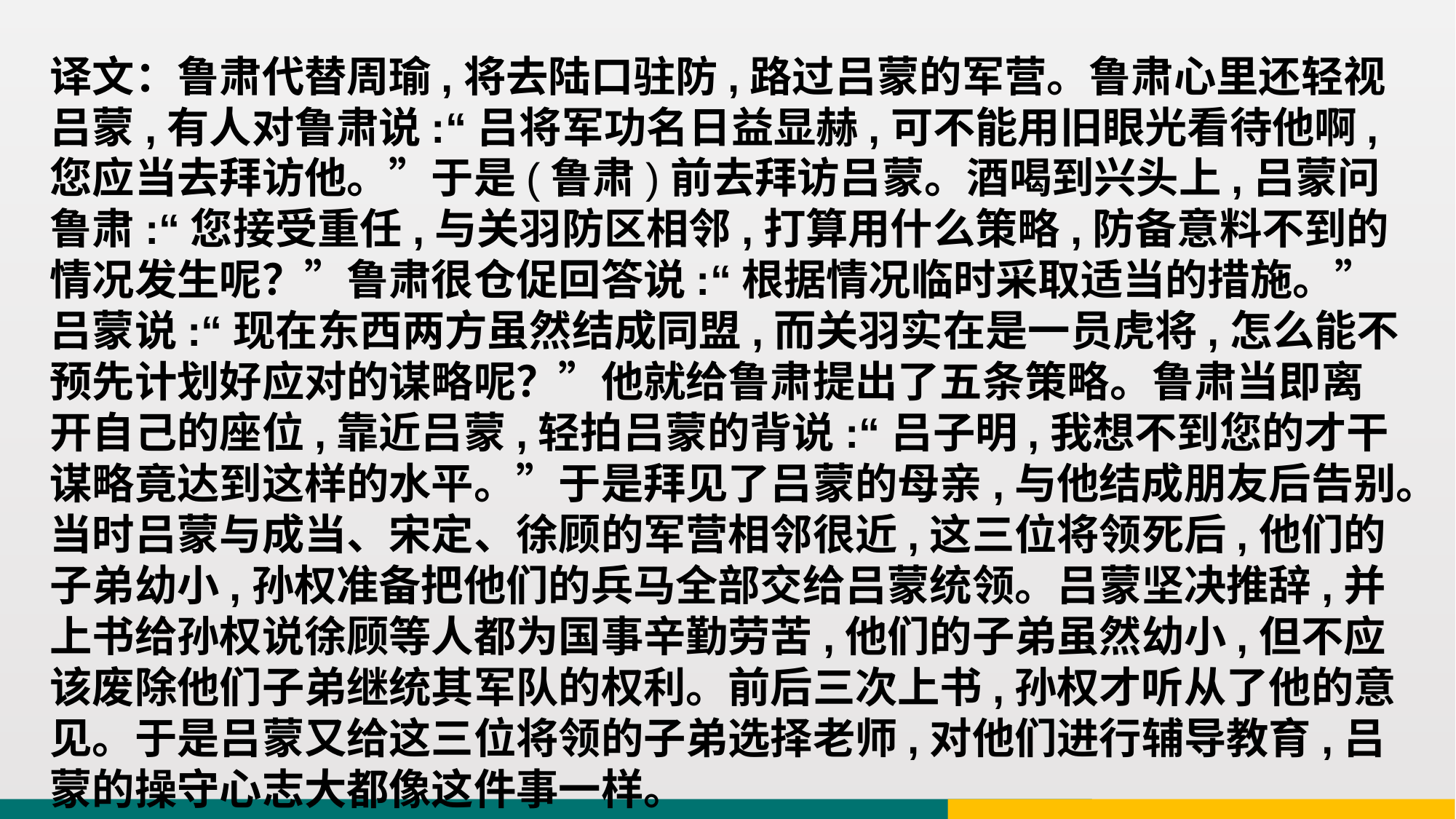

译文：鲁肃代替周瑜,将去陆口驻防,路过吕蒙的军营。鲁肃心里还轻视吕蒙,有人对鲁肃说:“吕将军功名日益显赫,可不能用旧眼光看待他啊,您应当去拜访他。”于是(鲁肃)前去拜访吕蒙。酒喝到兴头上,吕蒙问鲁肃:“您接受重任,与关羽防区相邻,打算用什么策略,防备意料不到的情况发生呢？”鲁肃很仓促回答说:“根据情况临时采取适当的措施。”吕蒙说:“现在东西两方虽然结成同盟,而关羽实在是一员虎将,怎么能不预先计划好应对的谋略呢？”他就给鲁肃提出了五条策略。鲁肃当即离开自己的座位,靠近吕蒙,轻拍吕蒙的背说:“吕子明,我想不到您的才干谋略竟达到这样的水平。”于是拜见了吕蒙的母亲,与他结成朋友后告别。当时吕蒙与成当、宋定、徐顾的军营相邻很近,这三位将领死后,他们的子弟幼小,孙权准备把他们的兵马全部交给吕蒙统领。吕蒙坚决推辞,并上书给孙权说徐顾等人都为国事辛勤劳苦,他们的子弟虽然幼小,但不应该废除他们子弟继统其军队的权利。前后三次上书,孙权才听从了他的意见。于是吕蒙又给这三位将领的子弟选择老师,对他们进行辅导教育,吕蒙的操守心志大都像这件事一样。